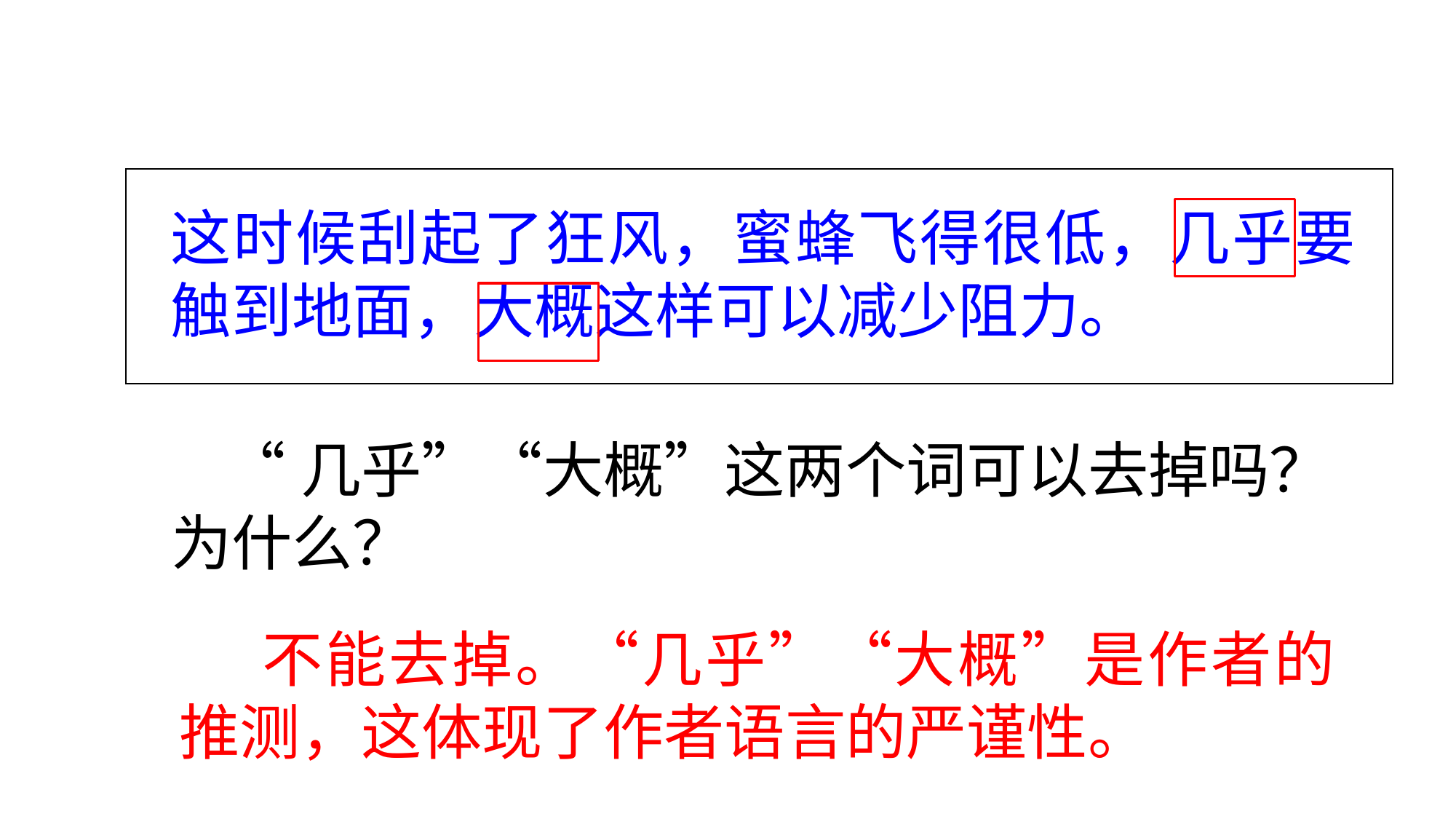

这时候刮起了狂风，蜜蜂飞得很低，几乎要触到地面，大概这样可以减少阻力。

    “几乎”“大概”这两个词可以去掉吗？为什么？
    不能去掉。“几乎”“大概”是作者的推测，这体现了作者语言的严谨性。